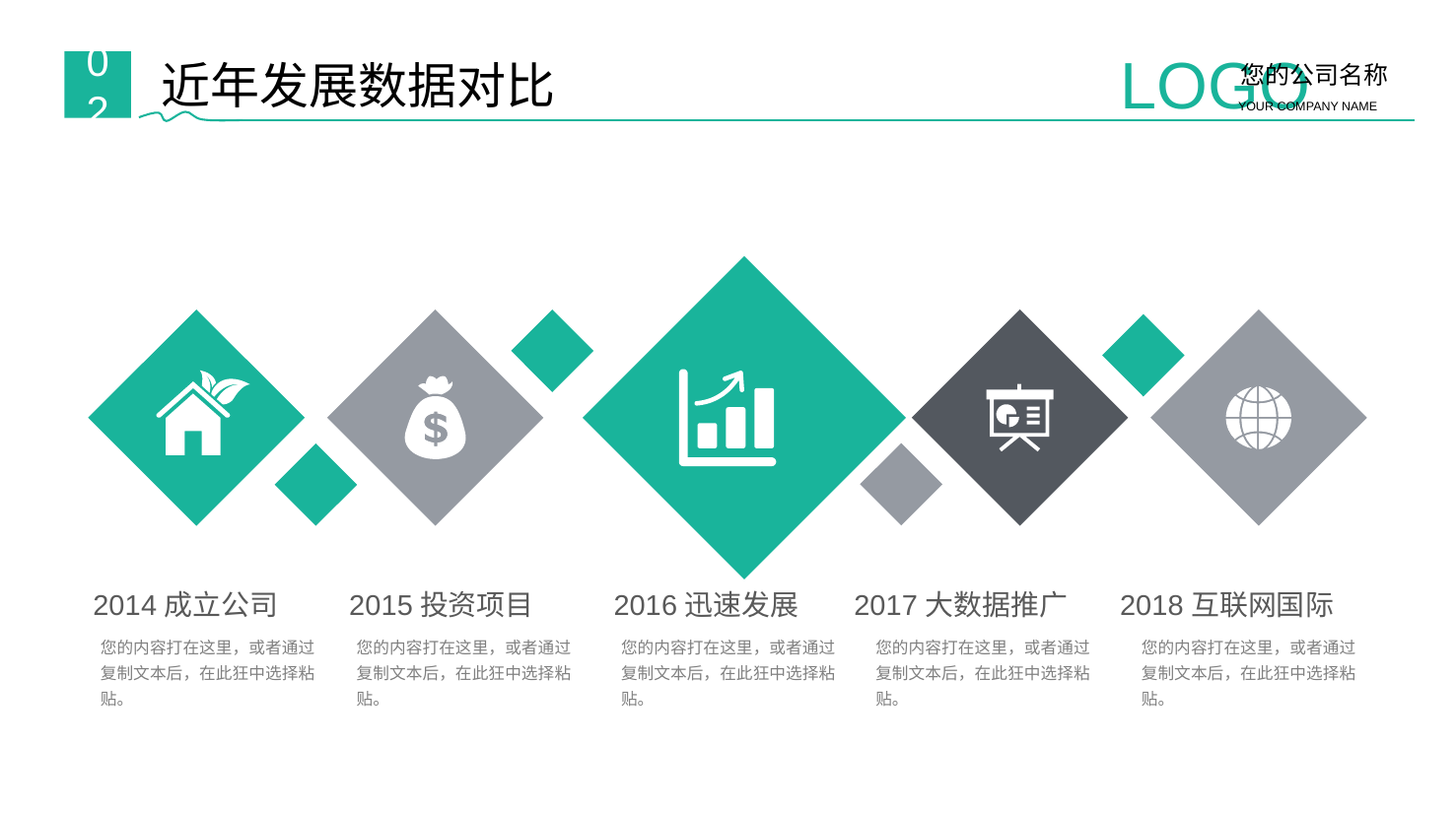

LOGO
您的公司名称
YOUR COMPANY NAME
近年发展数据对比
02

2014成立公司
2015投资项目
2016迅速发展
2017大数据推广
2018互联网国际
您的内容打在这里，或者通过复制文本后，在此狂中选择粘贴。
您的内容打在这里，或者通过复制文本后，在此狂中选择粘贴。
您的内容打在这里，或者通过复制文本后，在此狂中选择粘贴。
您的内容打在这里，或者通过复制文本后，在此狂中选择粘贴。
您的内容打在这里，或者通过复制文本后，在此狂中选择粘贴。